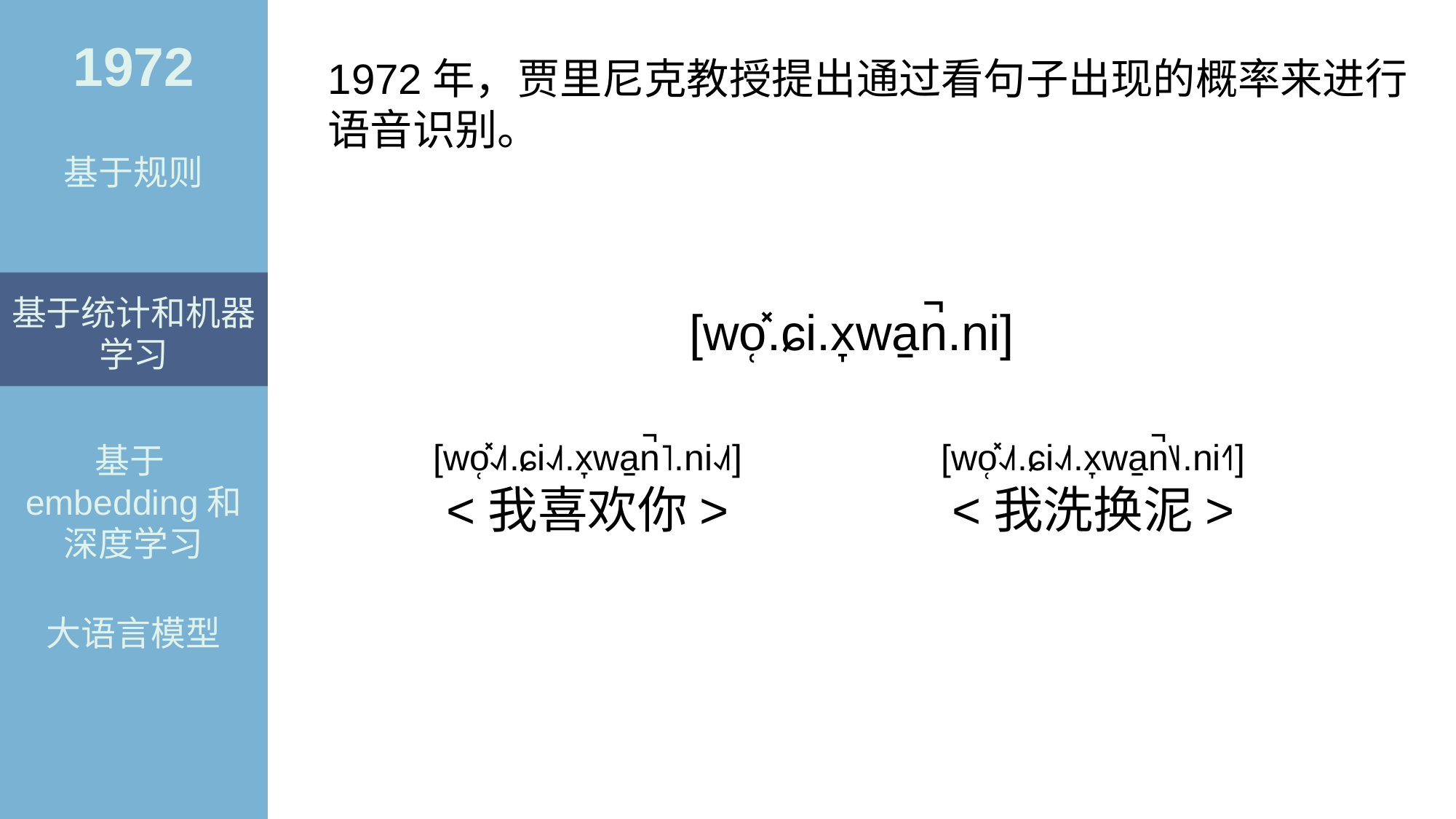

1972
1972年，贾里尼克教授提出通过看句子出现的概率来进行语音识别。
基于规则

基于统计和机器学习
[wo̜̽.ɕi.x̞wa̠n̚.ni]
[wo̜̽˨˩˦.ɕi˨˩˦.x̞wa̠n̚˥.ni˨˩˦]
<我喜欢你>
[wo̜̽˨˩˦.ɕi˨˩˦.x̞wa̠n̚˥˩.ni˧˥]
<我洗换泥>
基于embedding和深度学习
大语言模型